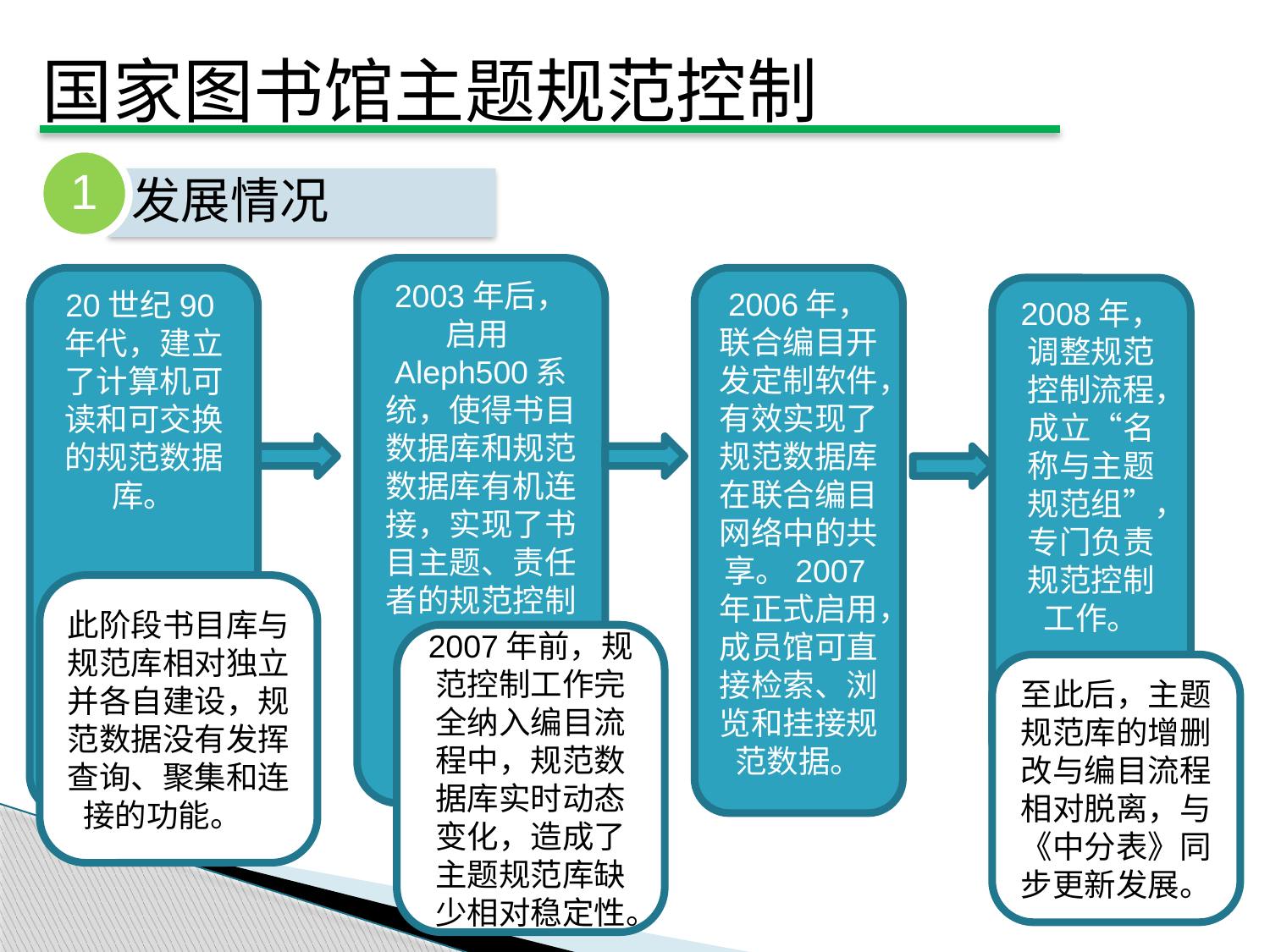

国家图书馆主题规范控制
1
发展情况
2003年后，启用Aleph500系统，使得书目数据库和规范数据库有机连接，实现了书目主题、责任者的规范控制和关联。
20世纪90年代，建立了计算机可读和可交换的规范数据库。
2006年，联合编目开发定制软件，有效实现了规范数据库在联合编目网络中的共享。2007年正式启用，成员馆可直接检索、浏览和挂接规范数据。
2008年，调整规范控制流程，成立“名称与主题规范组”，专门负责规范控制工作。

此阶段书目库与规范库相对独立并各自建设，规范数据没有发挥查询、聚集和连接的功能。。
2007年前，规范控制工作完全纳入编目流程中，规范数据库实时动态变化，造成了主题规范库缺少相对稳定性。
至此后，主题规范库的增删改与编目流程相对脱离，与《中分表》同步更新发展。